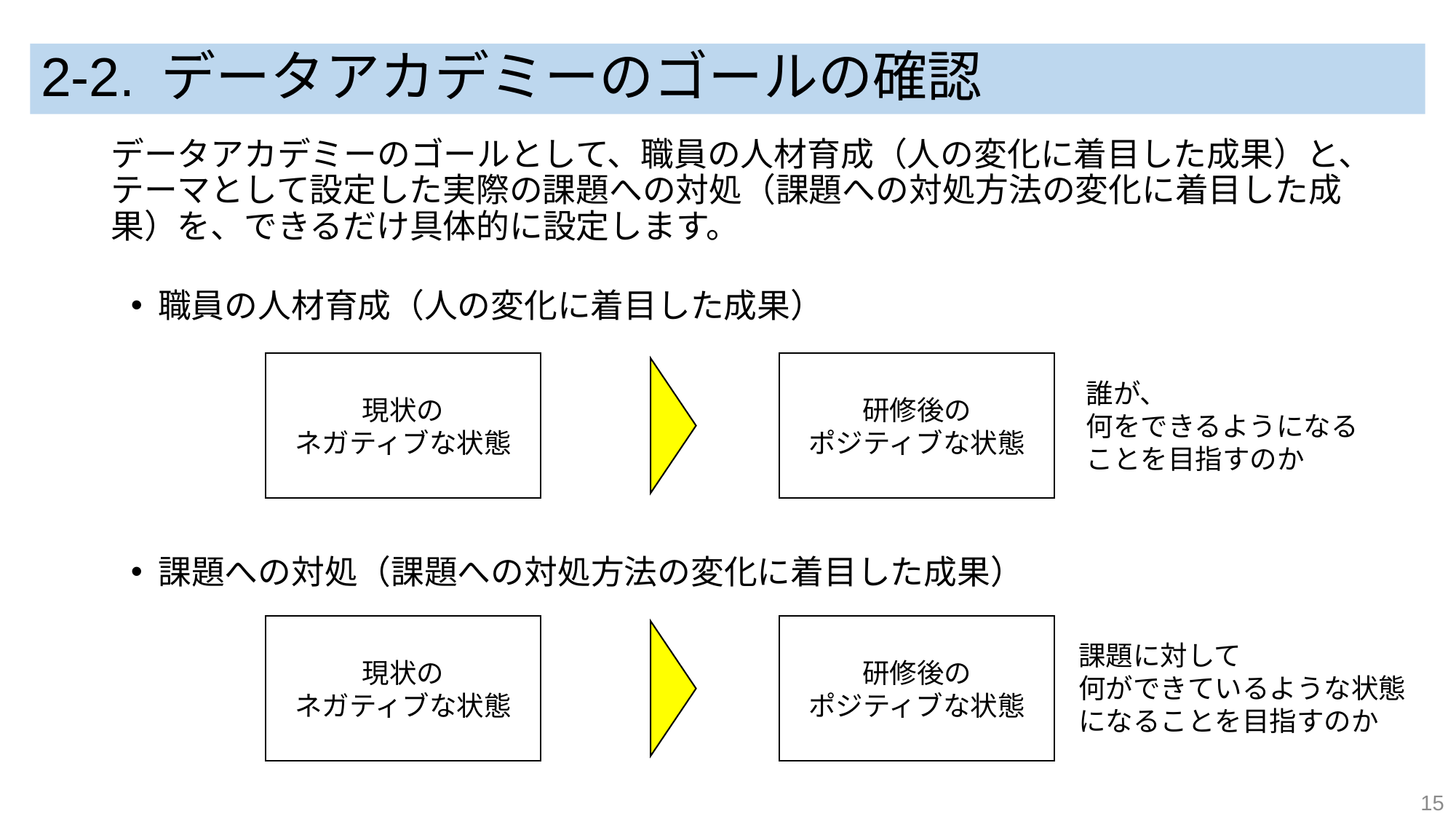

# 2-2. データアカデミーのゴールの確認
データアカデミーのゴールとして、職員の人材育成（人の変化に着目した成果）と、テーマとして設定した実際の課題への対処（課題への対処方法の変化に着目した成果）を、できるだけ具体的に設定します。

職員の人材育成（人の変化に着目した成果）

現状の
ネガティブな状態
研修後の
ポジティブな状態
誰が、
何をできるようになる
ことを目指すのか

課題への対処（課題への対処方法の変化に着目した成果）

現状の
ネガティブな状態
研修後の
ポジティブな状態
課題に対して
何ができているような状態
になることを目指すのか

15